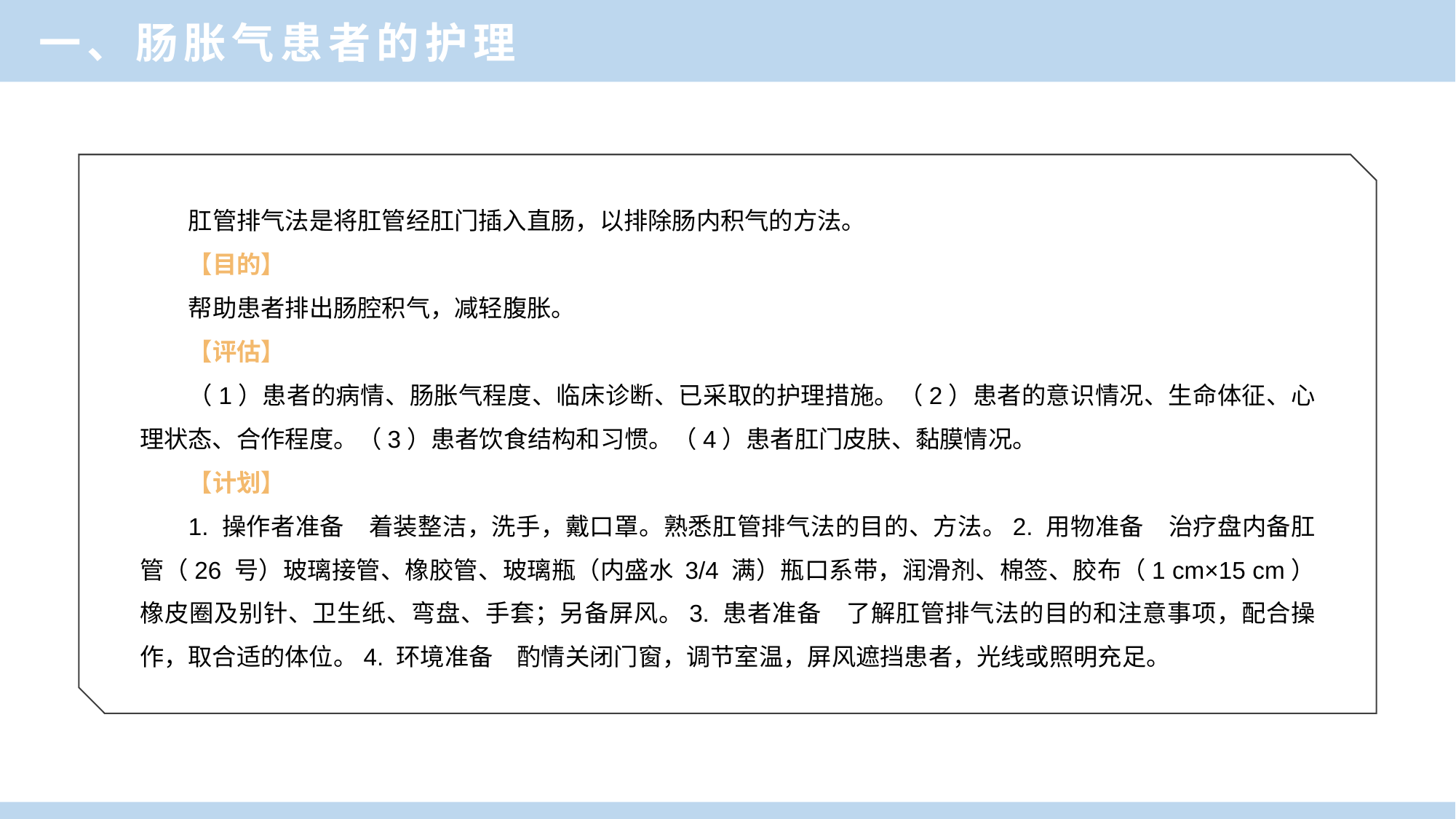

一、肠胀气患者的护理

肛管排气法是将肛管经肛门插入直肠，以排除肠内积气的方法。
【目的】
帮助患者排出肠腔积气，减轻腹胀。
【评估】
（1）患者的病情、肠胀气程度、临床诊断、已采取的护理措施。（2）患者的意识情况、生命体征、心理状态、合作程度。（3）患者饮食结构和习惯。（4）患者肛门皮肤、黏膜情况。
【计划】
1. 操作者准备　着装整洁，洗手，戴口罩。熟悉肛管排气法的目的、方法。2. 用物准备　治疗盘内备肛管（26 号）玻璃接管、橡胶管、玻璃瓶（内盛水 3/4 满）瓶口系带，润滑剂、棉签、胶布（1 cm×15 cm）橡皮圈及别针、卫生纸、弯盘、手套；另备屏风。3. 患者准备　了解肛管排气法的目的和注意事项，配合操作，取合适的体位。4. 环境准备　酌情关闭门窗，调节室温，屏风遮挡患者，光线或照明充足。